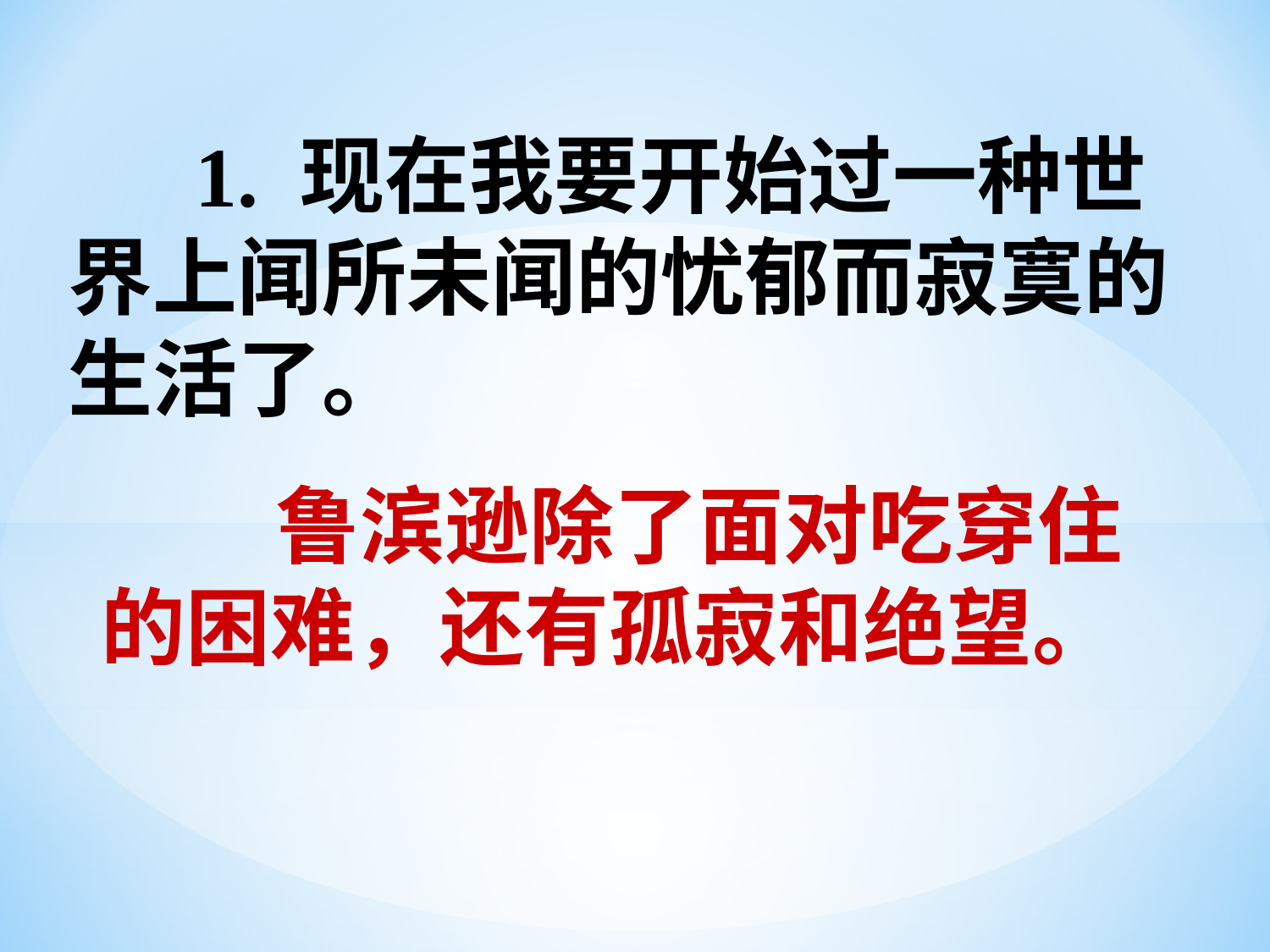

1. 现在我要开始过一种世
界上闻所未闻的忧郁而寂寞的
生活了。
        鲁滨逊除了面对吃穿住
的困难，还有孤寂和绝望。